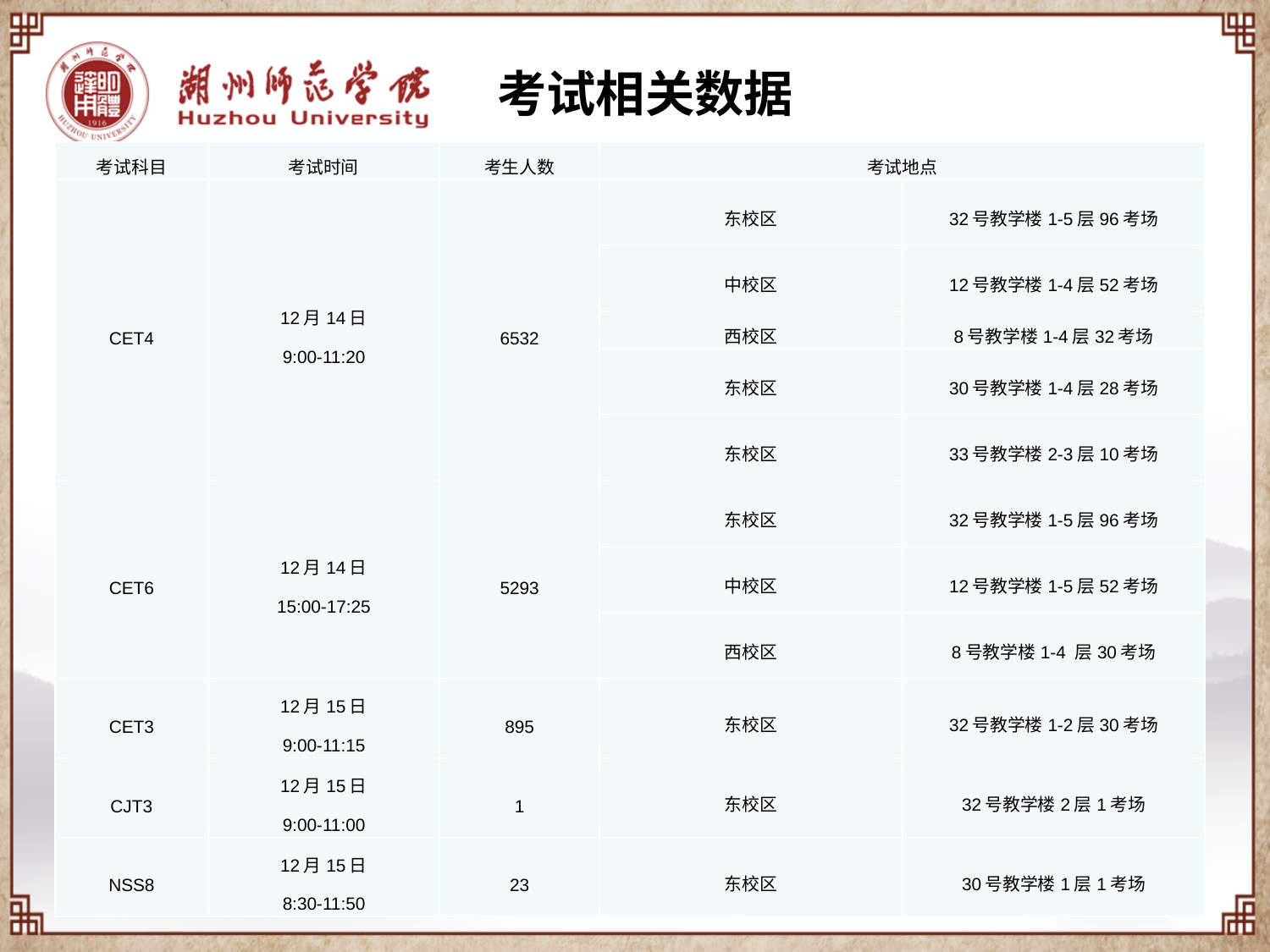

考试相关数据

| 考试科目 | 考试时间 | 考生人数 | 考试地点 |  |
| --- | --- | --- | --- | --- |
| CET4 | 12月14日 9:00-11:20 | 6532 | 东校区 | 32号教学楼1-5层96考场 |
|  |  |  | 中校区 | 12号教学楼1-4层52考场 |
|  |  |  | 西校区 | 8号教学楼1-4层32考场 |
|  |  |  | 东校区 | 30号教学楼1-4层28考场 |
|  |  |  | 东校区 | 33号教学楼2-3层10考场 |
| CET6 | 12月14日 15:00-17:25 | 5293 | 东校区 | 32号教学楼1-5层96考场 |
|  |  |  | 中校区 | 12号教学楼1-5层52考场 |
|  |  |  | 西校区 | 8号教学楼1-4 层30考场 |
| CET3 | 12月15日 9:00-11:15 | 895 | 东校区 | 32号教学楼1-2层30考场 |
| CJT3 | 12月15日 9:00-11:00 | 1 | 东校区 | 32号教学楼2层1考场 |
| NSS8 | 12月15日 8:30-11:50 | 23 | 东校区 | 30号教学楼1层1考场 |